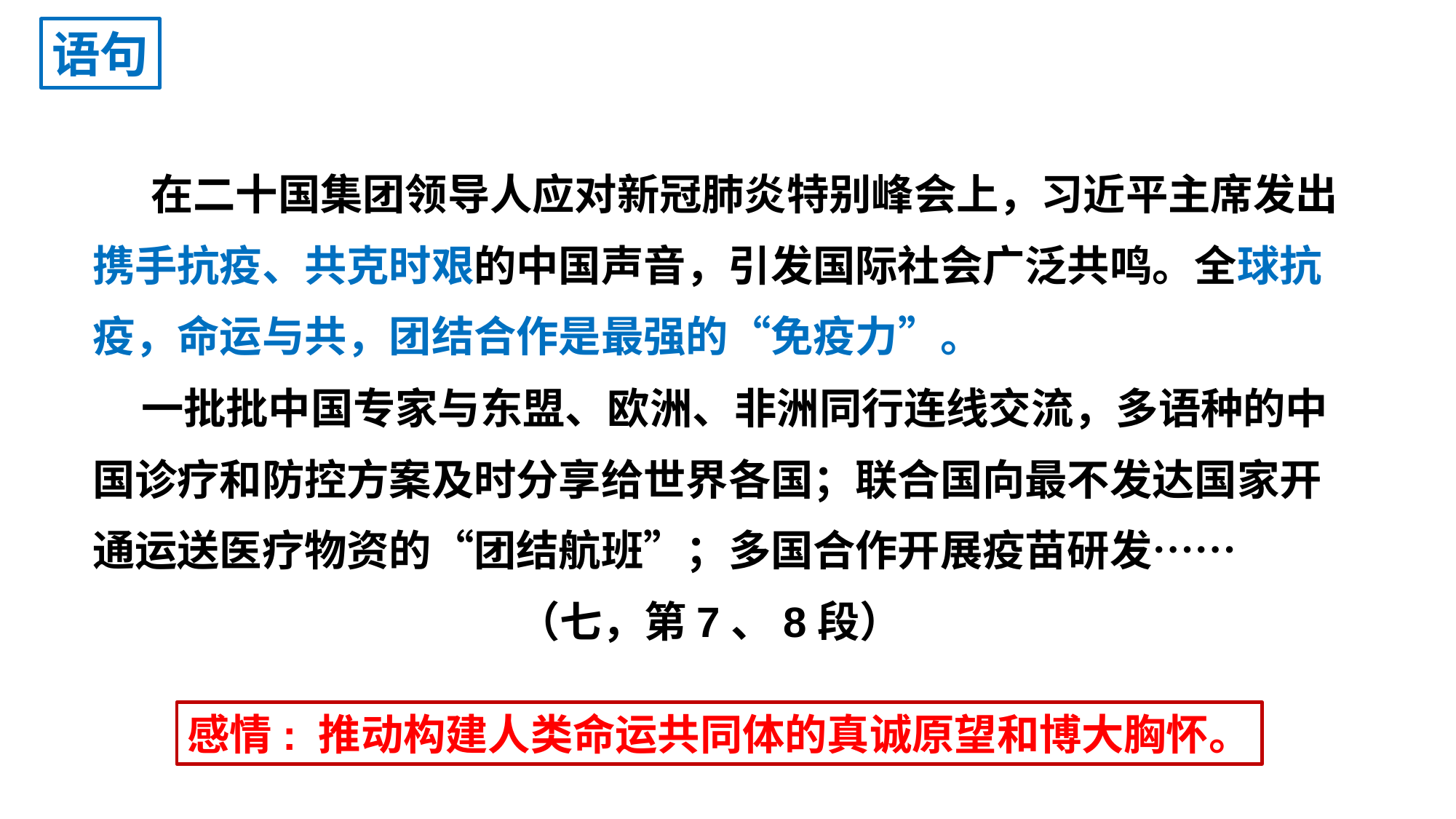

语句
     在二十国集团领导人应对新冠肺炎特别峰会上，习近平主席发出携手抗疫、共克时艰的中国声音，引发国际社会广泛共鸣。全球抗疫，命运与共，团结合作是最强的“免疫力”。
    一批批中国专家与东盟、欧洲、非洲同行连线交流，多语种的中国诊疗和防控方案及时分享给世界各国；联合国向最不发达国家开通运送医疗物资的“团结航班”；多国合作开展疫苗研发……
                                           （七，第7、8段）
感情: 推动构建人类命运共同体的真诚原望和博大胸怀。